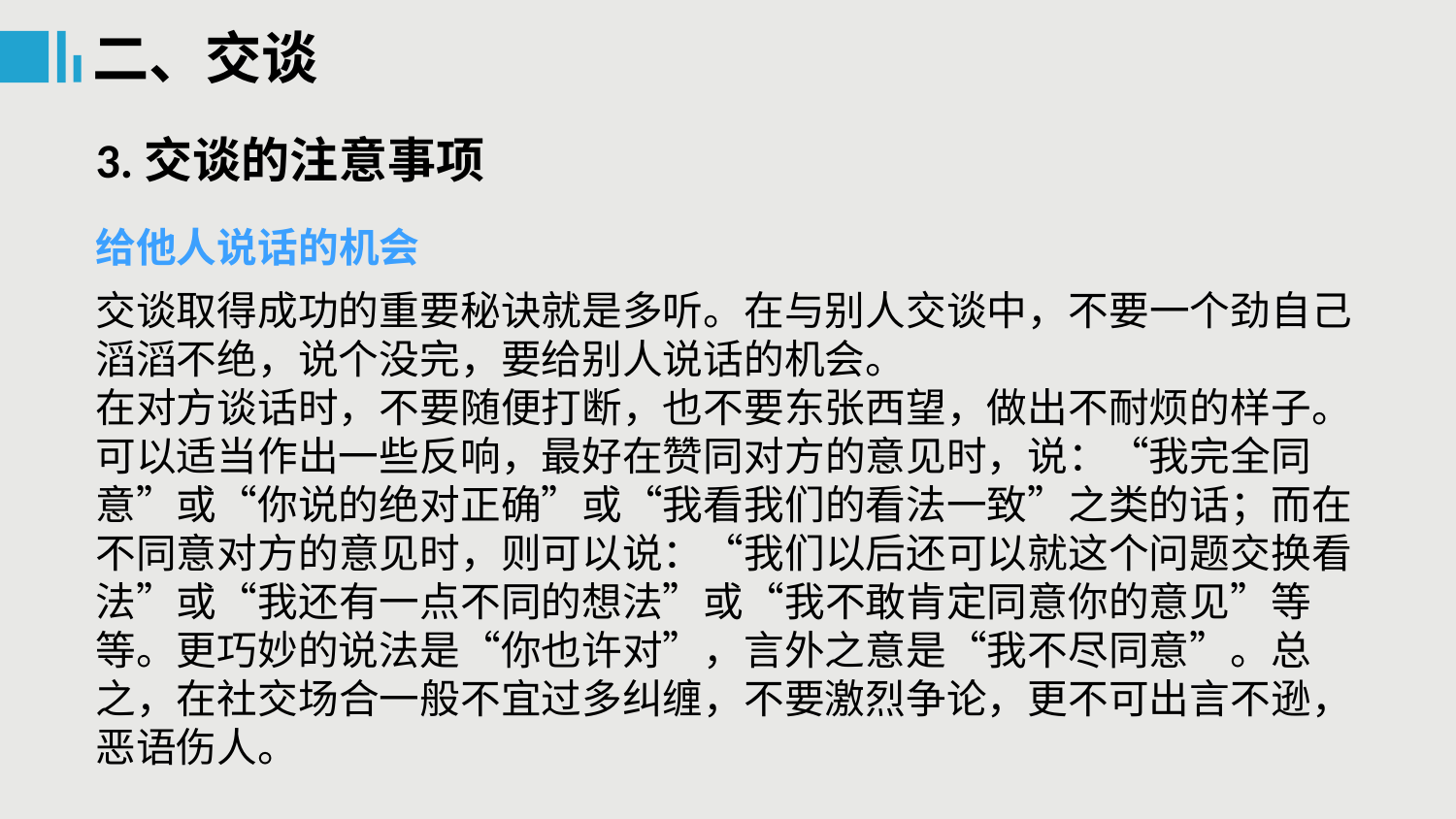

二、交谈

3.交谈的注意事项
给他人说话的机会
交谈取得成功的重要秘诀就是多听。在与别人交谈中，不要一个劲自己滔滔不绝，说个没完，要给别人说话的机会。
在对方谈话时，不要随便打断，也不要东张西望，做出不耐烦的样子。可以适当作出一些反响，最好在赞同对方的意见时，说：“我完全同意”或“你说的绝对正确”或“我看我们的看法一致”之类的话；而在不同意对方的意见时，则可以说：“我们以后还可以就这个问题交换看法”或“我还有一点不同的想法”或“我不敢肯定同意你的意见”等等。更巧妙的说法是“你也许对”，言外之意是“我不尽同意”。总之，在社交场合一般不宜过多纠缠，不要激烈争论，更不可出言不逊，恶语伤人。